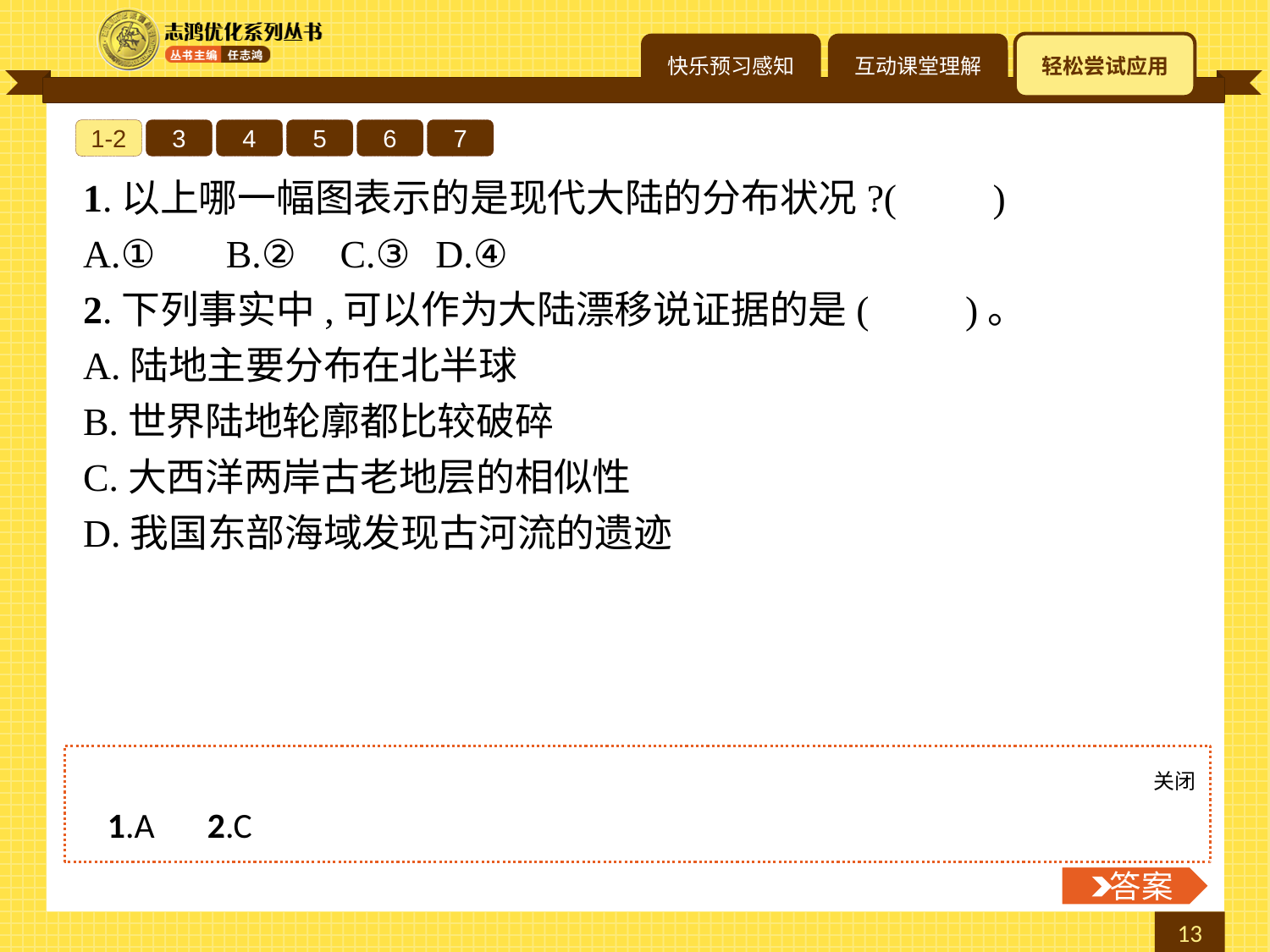

1-2
3
4
5
6
7
1.以上哪一幅图表示的是现代大陆的分布状况?(　　)
A.①	B.②	C.③	D.④
2.下列事实中,可以作为大陆漂移说证据的是(　　)。
A.陆地主要分布在北半球
B.世界陆地轮廓都比较破碎
C.大西洋两岸古老地层的相似性
D.我国东部海域发现古河流的遗迹

关闭
  答案

1.A　2.C
  答案